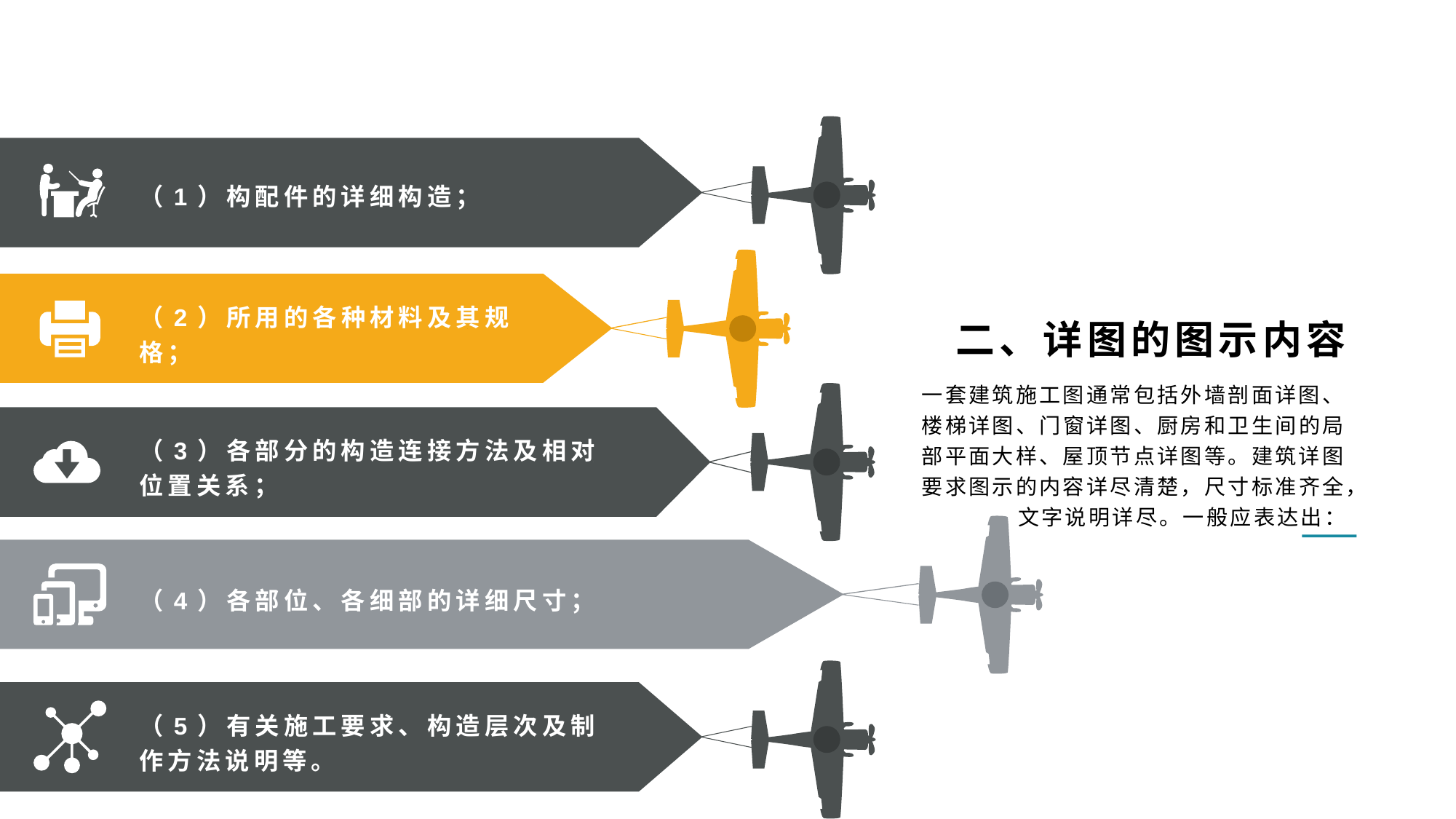

（1）构配件的详细构造；

二、详图的图示内容
（2）所用的各种材料及其规格；

一套建筑施工图通常包括外墙剖面详图、楼梯详图、门窗详图、厨房和卫生间的局部平面大样、屋顶节点详图等。建筑详图要求图示的内容详尽清楚，尺寸标准齐全，文字说明详尽。一般应表达出：

（3）各部分的构造连接方法及相对位置关系；

（4）各部位、各细部的详细尺寸；

（5）有关施工要求、构造层次及制作方法说明等。